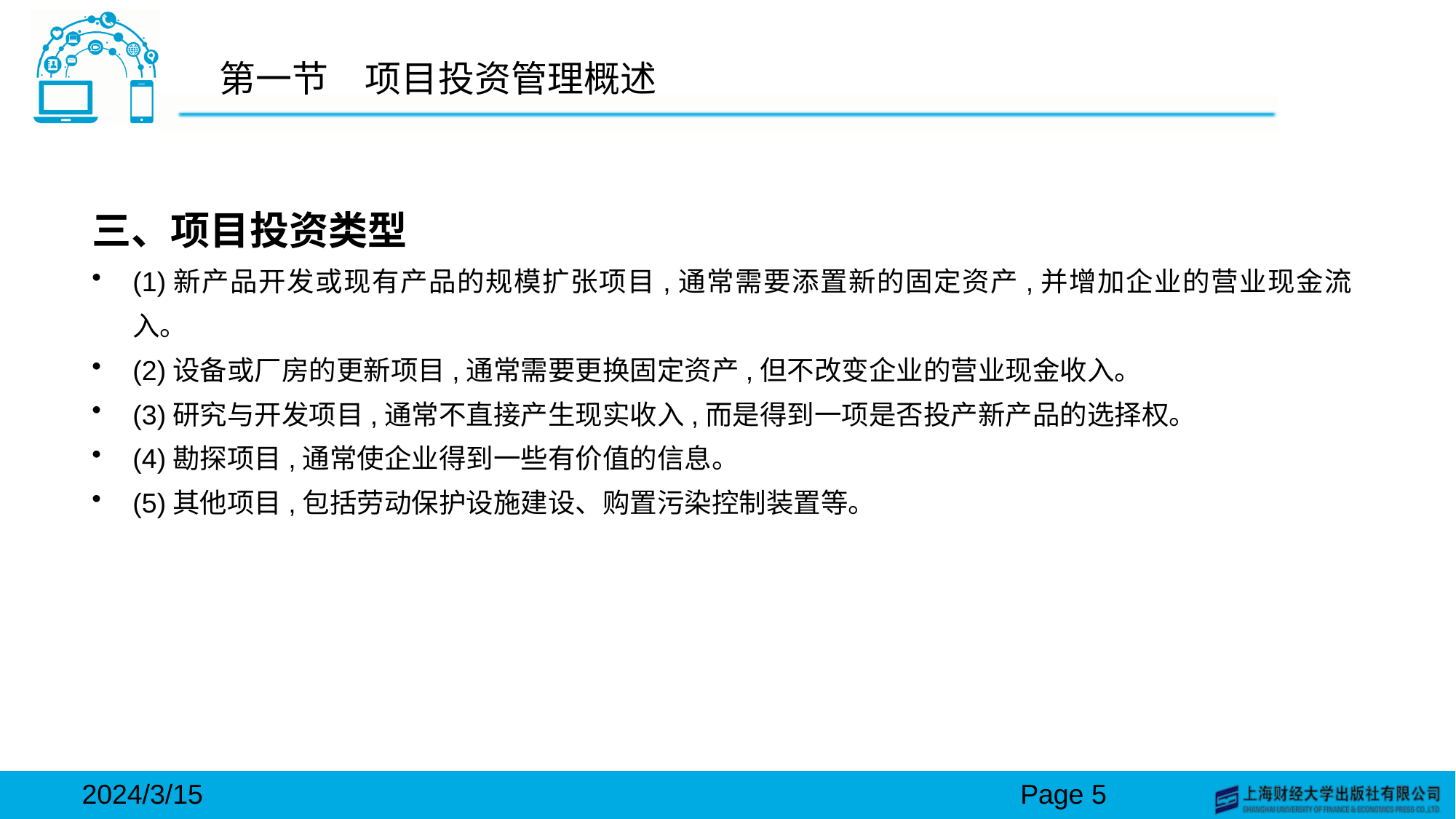

# 第一节　项目投资管理概述
三、项目投资类型
(1)新产品开发或现有产品的规模扩张项目,通常需要添置新的固定资产,并增加企业的营业现金流入。
(2)设备或厂房的更新项目,通常需要更换固定资产,但不改变企业的营业现金收入。
(3)研究与开发项目,通常不直接产生现实收入,而是得到一项是否投产新产品的选择权。
(4)勘探项目,通常使企业得到一些有价值的信息。
(5)其他项目,包括劳动保护设施建设、购置污染控制装置等。
2024/3/15
Page 5